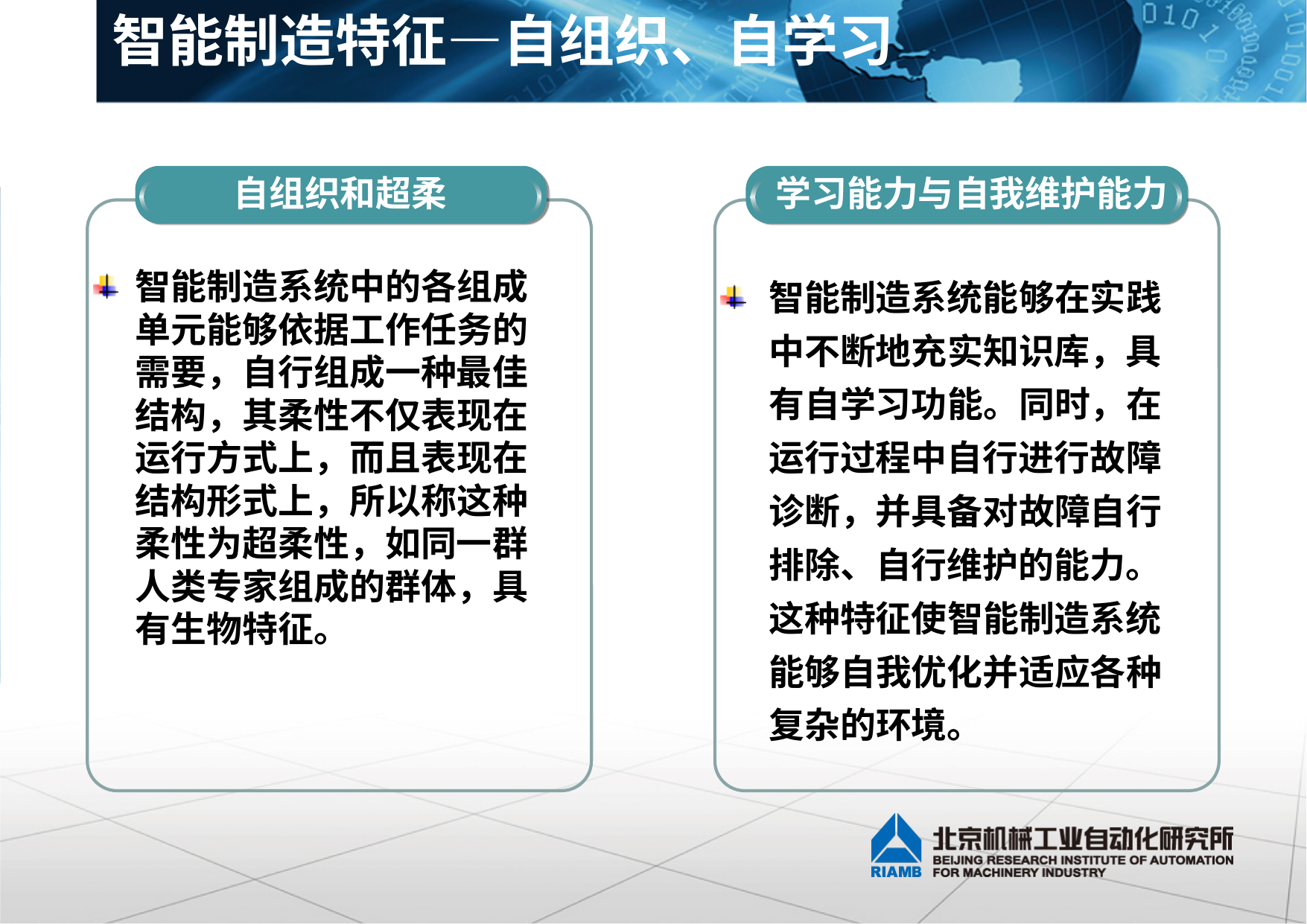

# 智能制造特征—自组织、自学习
学习能力与自我维护能力

自组织和超柔

智能制造系统能够在实践中不断地充实知识库，具有自学习功能。同时，在运行过程中自行进行故障诊断，并具备对故障自行排除、自行维护的能力。这种特征使智能制造系统能够自我优化并适应各种复杂的环境。
智能制造系统中的各组成单元能够依据工作任务的需要，自行组成一种最佳结构，其柔性不仅表现在运行方式上，而且表现在结构形式上，所以称这种柔性为超柔性，如同一群人类专家组成的群体，具有生物特征。